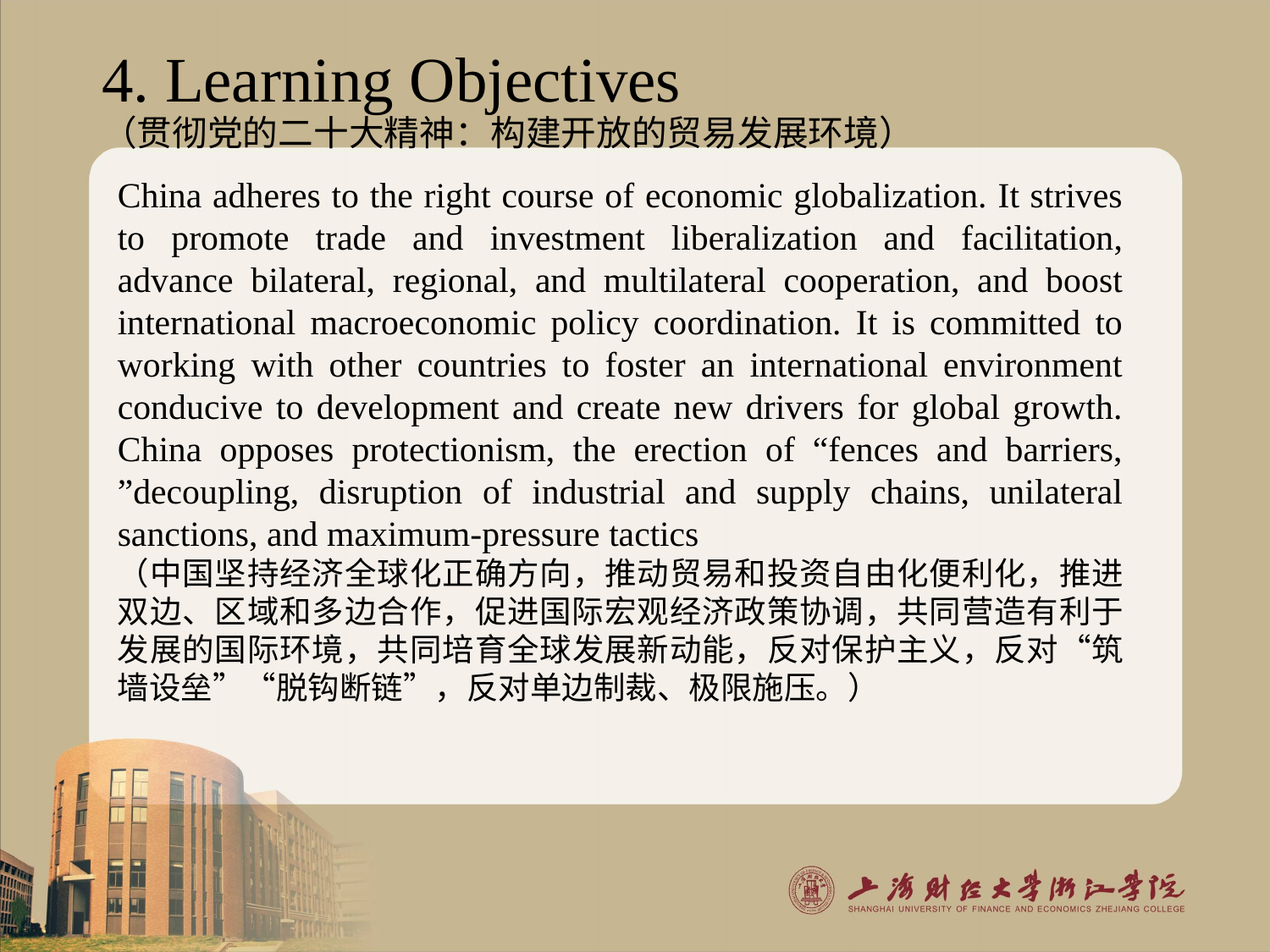

4. Learning Objectives
（贯彻党的二十大精神：构建开放的贸易发展环境）
China adheres to the right course of economic globalization. It strives to promote trade and investment liberalization and facilitation, advance bilateral, regional, and multilateral cooperation, and boost international macroeconomic policy coordination. It is committed to working with other countries to foster an international environment conducive to development and create new drivers for global growth. China opposes protectionism, the erection of “fences and barriers, ”decoupling, disruption of industrial and supply chains, unilateral sanctions, and maximum-pressure tactics
（中国坚持经济全球化正确方向，推动贸易和投资自由化便利化，推进双边、区域和多边合作，促进国际宏观经济政策协调，共同营造有利于发展的国际环境，共同培育全球发展新动能，反对保护主义，反对“筑墙设垒”“脱钩断链”，反对单边制裁、极限施压。）